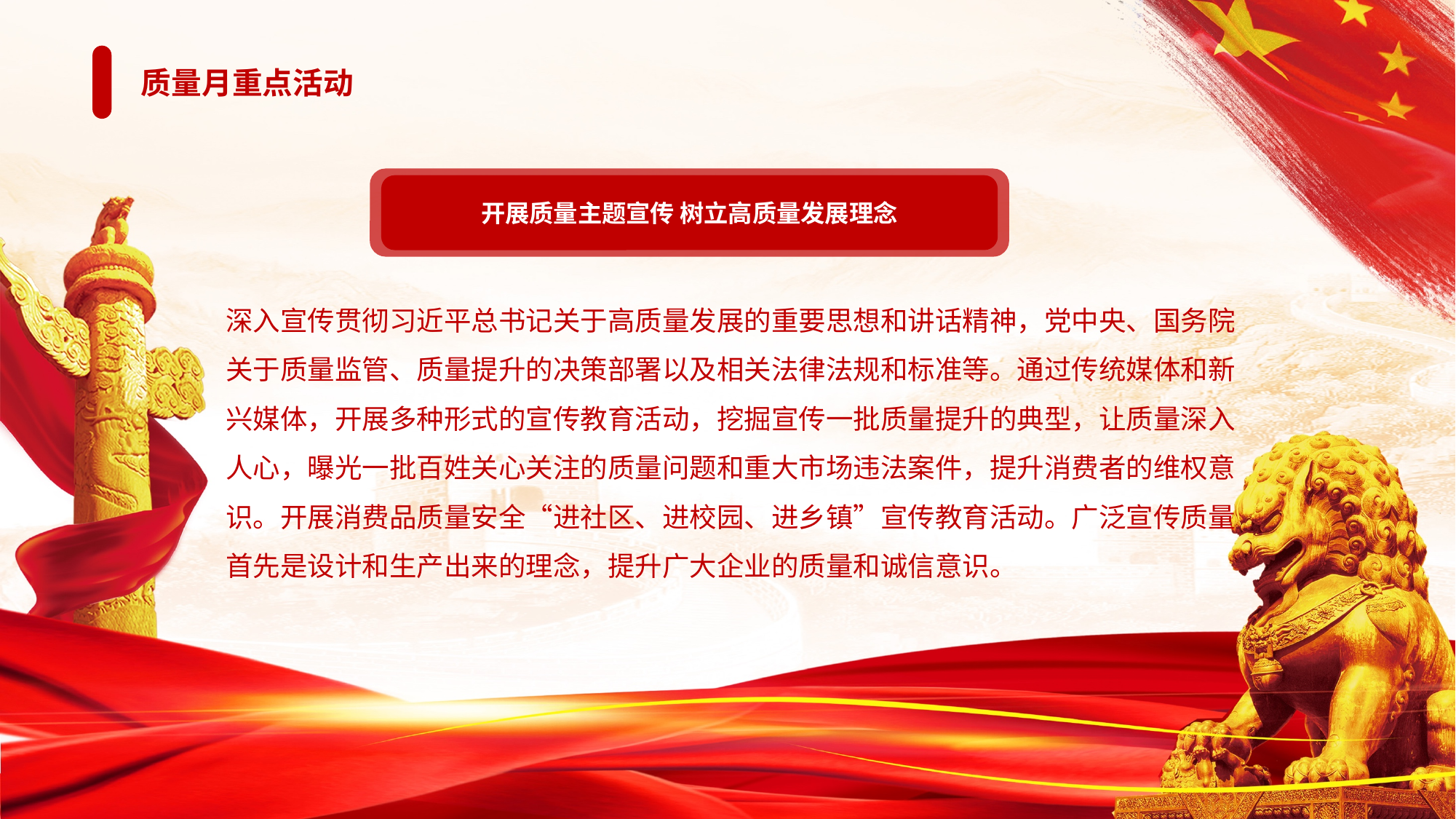

质量月重点活动

开展质量主题宣传 树立高质量发展理念
深入宣传贯彻习近平总书记关于高质量发展的重要思想和讲话精神，党中央、国务院关于质量监管、质量提升的决策部署以及相关法律法规和标准等。通过传统媒体和新兴媒体，开展多种形式的宣传教育活动，挖掘宣传一批质量提升的典型，让质量深入人心，曝光一批百姓关心关注的质量问题和重大市场违法案件，提升消费者的维权意识。开展消费品质量安全“进社区、进校园、进乡镇”宣传教育活动。广泛宣传质量首先是设计和生产出来的理念，提升广大企业的质量和诚信意识。